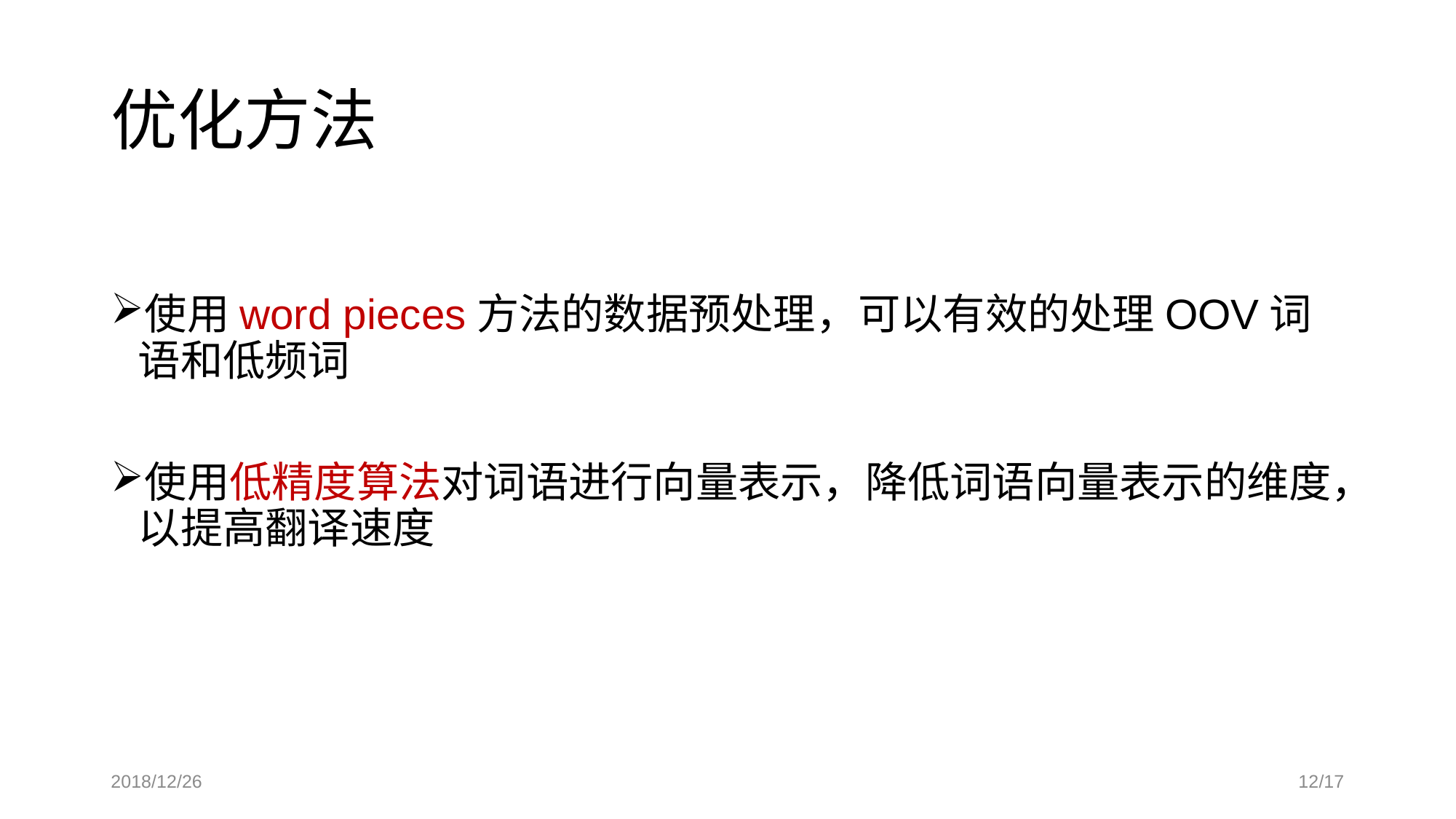

# 优化方法
使用word pieces方法的数据预处理，可以有效的处理OOV词语和低频词

使用低精度算法对词语进行向量表示，降低词语向量表示的维度，以提高翻译速度
2018/12/26
12/17